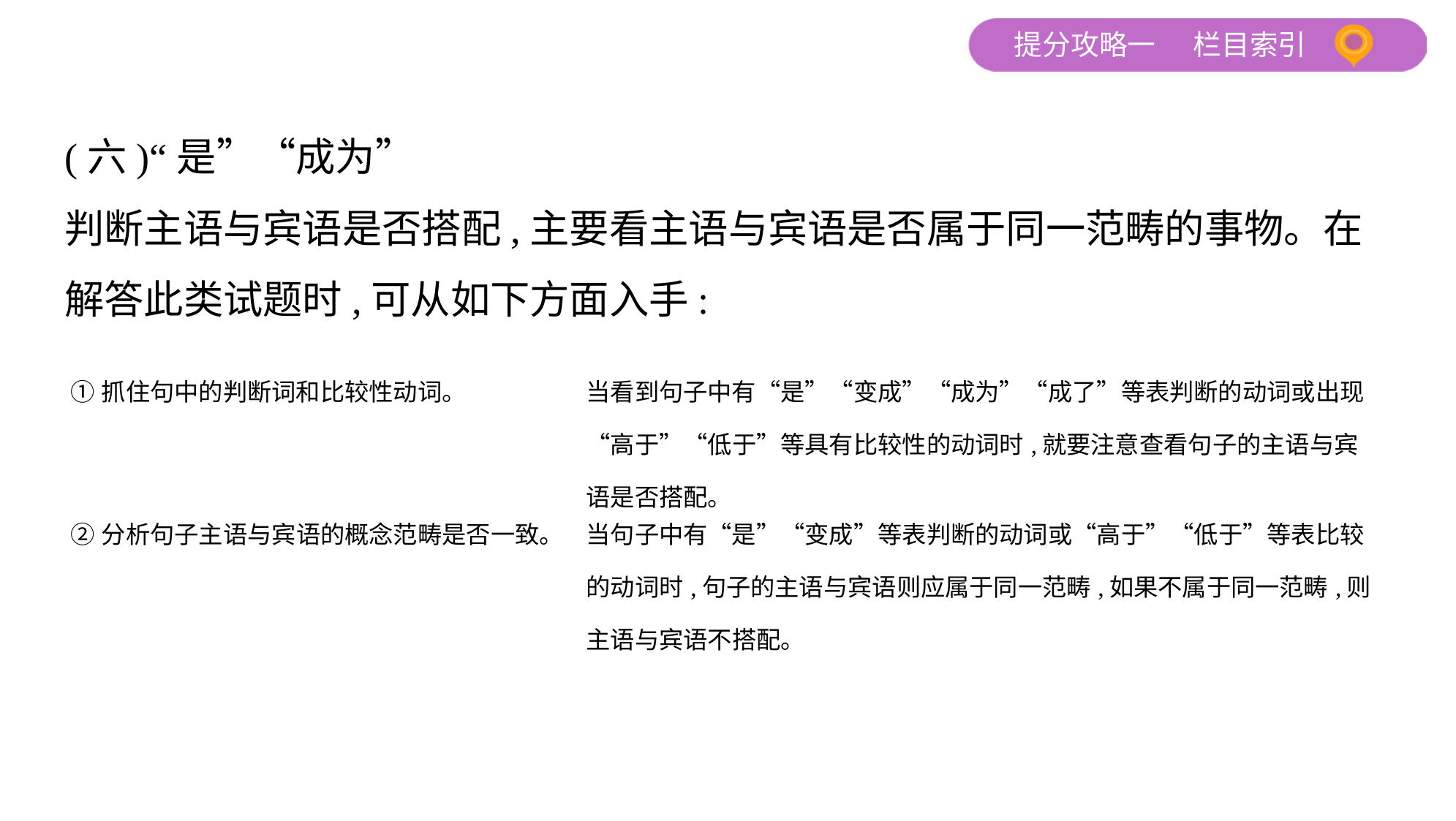

(六)“是”“成为”
判断主语与宾语是否搭配,主要看主语与宾语是否属于同一范畴的事物。在
解答此类试题时,可从如下方面入手:
| ①抓住句中的判断词和比较性动词。 | 当看到句子中有“是”“变成”“成为”“成了”等表判断的动词或出现“高于”“低于”等具有比较性的动词时,就要注意查看句子的主语与宾语是否搭配。 |
| --- | --- |
| ②分析句子主语与宾语的概念范畴是否一致。 | 当句子中有“是”“变成”等表判断的动词或“高于”“低于”等表比较的动词时,句子的主语与宾语则应属于同一范畴,如果不属于同一范畴,则主语与宾语不搭配。 |